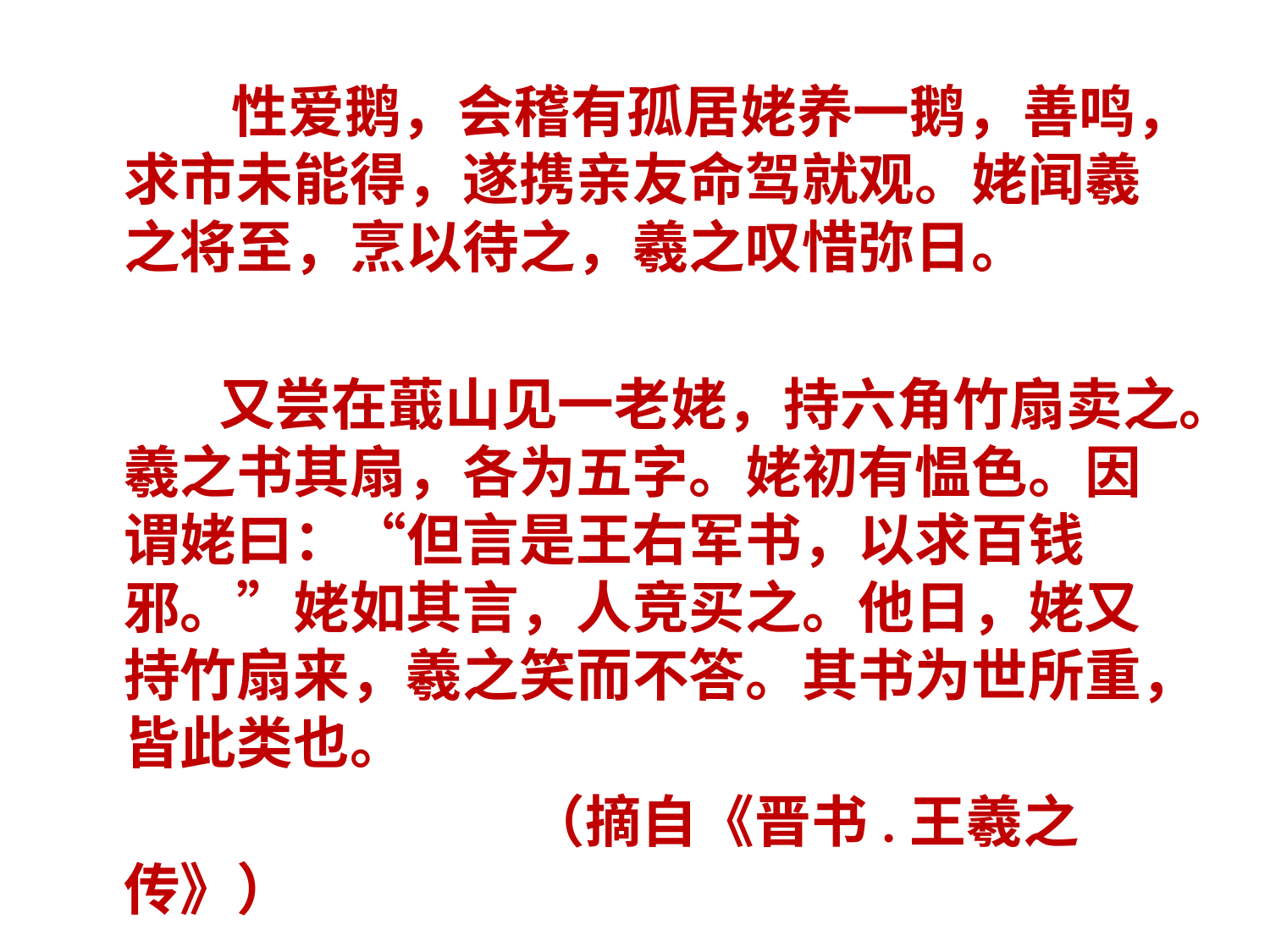

性爱鹅，会稽有孤居姥养一鹅，善鸣，求市未能得，遂携亲友命驾就观。姥闻羲之将至，烹以待之，羲之叹惜弥日。

          又尝在蕺山见一老姥，持六角竹扇卖之。羲之书其扇，各为五字。姥初有愠色。因谓姥曰：“但言是王右军书，以求百钱邪。”姥如其言，人竞买之。他日，姥又持竹扇来，羲之笑而不答。其书为世所重，皆此类也。
                                  （摘自《晋书.王羲之传》）